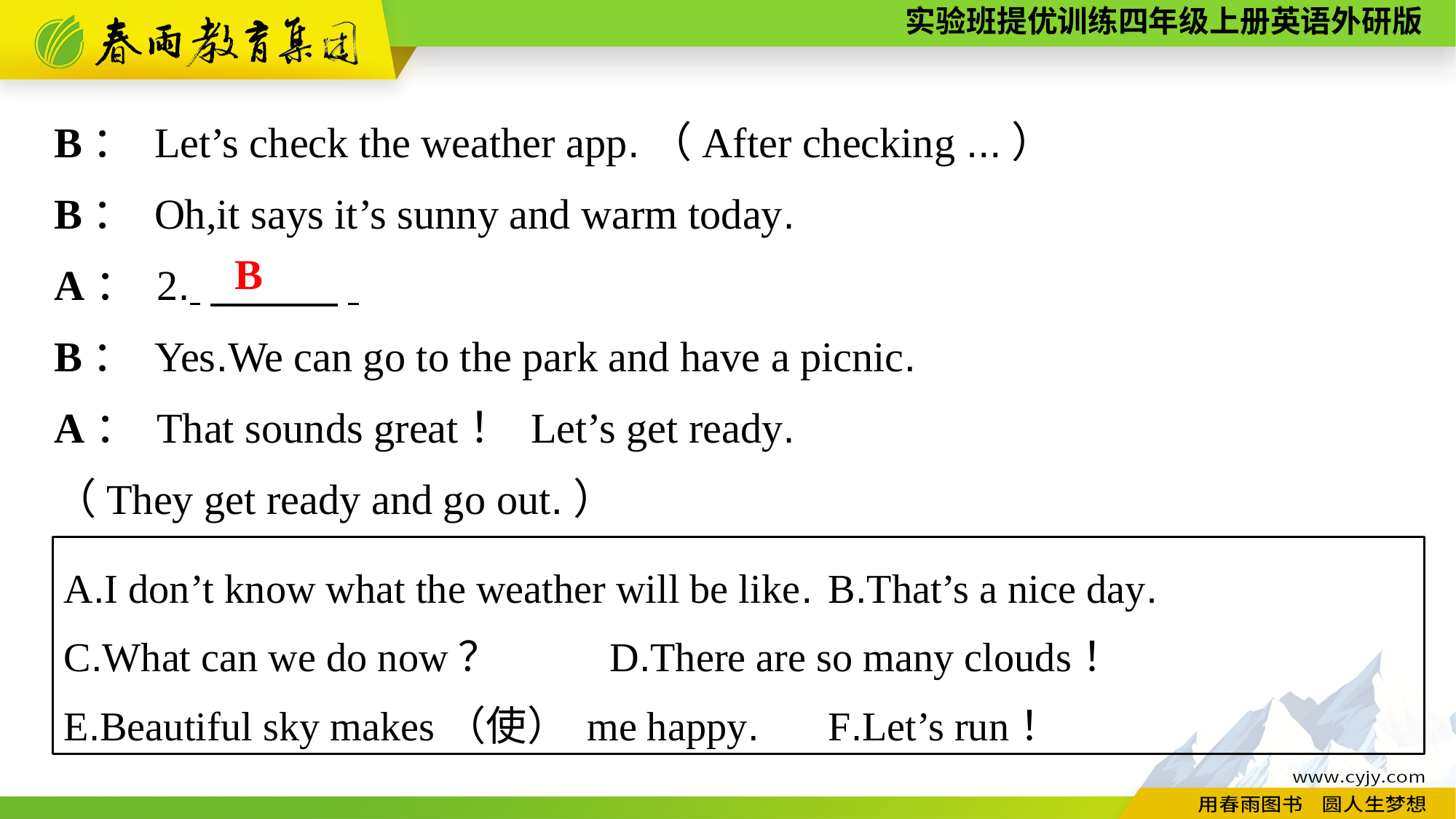

B： Let’s check the weather app.（After checking ...）
B： Oh,it says it’s sunny and warm today.
A： 2. 　　　.
B： Yes.We can go to the park and have a picnic.
A： That sounds great！ Let’s get ready.
（They get ready and go out.）
B
A.I don’t know what the weather will be like.	B.That’s a nice day.
C.What can we do now？		D.There are so many clouds！
E.Beautiful sky makes（使） me happy.	F.Let’s run！